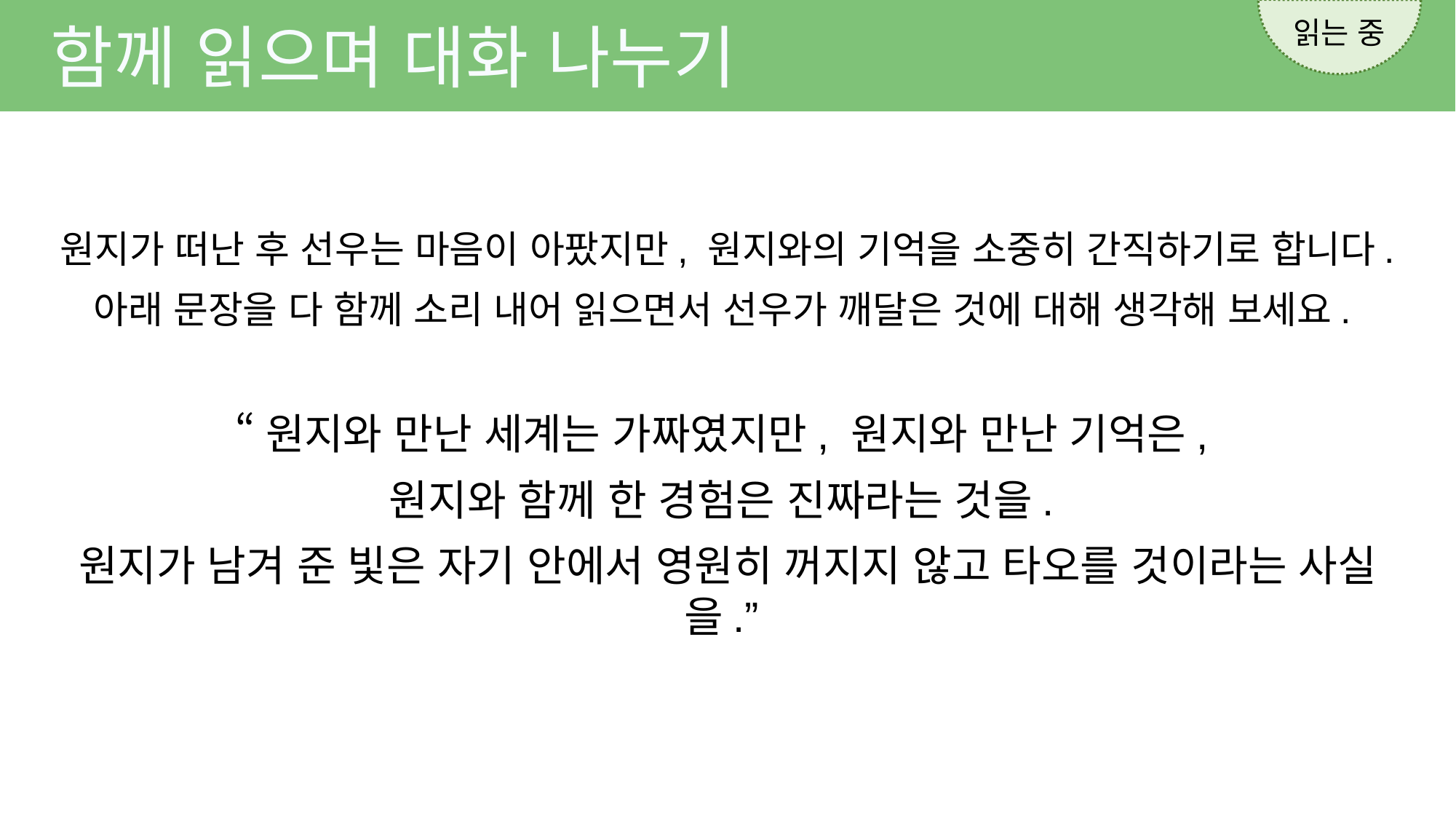

읽는 중

함께 읽으며 대화 나누기
원지가 떠난 후 선우는 마음이 아팠지만, 원지와의 기억을 소중히 간직하기로 합니다.
아래 문장을 다 함께 소리 내어 읽으면서 선우가 깨달은 것에 대해 생각해 보세요.

“원지와 만난 세계는 가짜였지만, 원지와 만난 기억은,
원지와 함께 한 경험은 진짜라는 것을.
원지가 남겨 준 빛은 자기 안에서 영원히 꺼지지 않고 타오를 것이라는 사실을.”